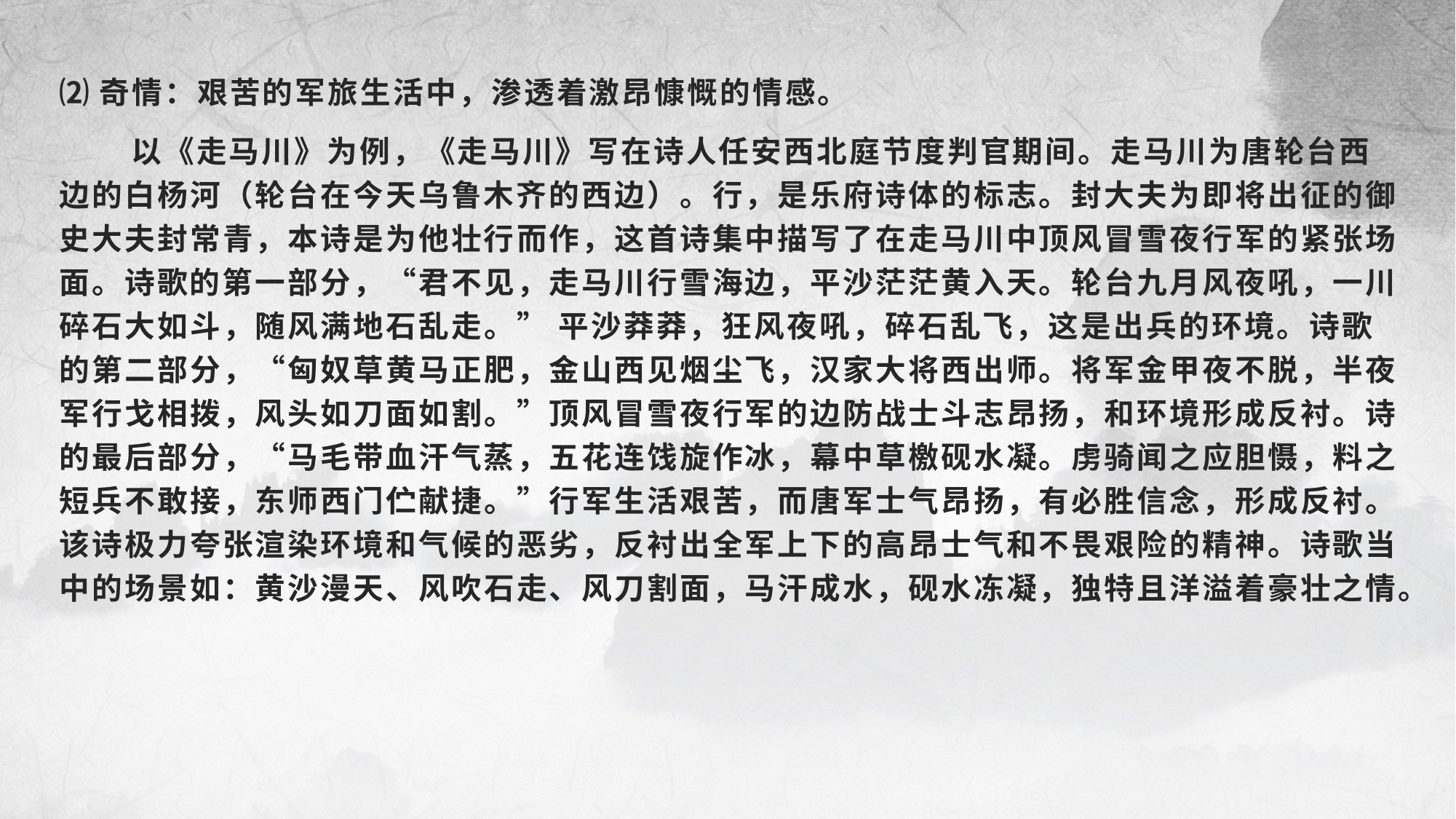

⑵奇情：艰苦的军旅生活中，渗透着激昂慷慨的情感。
       以《走马川》为例，《走马川》写在诗人任安西北庭节度判官期间。走马川为唐轮台西边的白杨河（轮台在今天乌鲁木齐的西边）。行，是乐府诗体的标志。封大夫为即将出征的御史大夫封常青，本诗是为他壮行而作，这首诗集中描写了在走马川中顶风冒雪夜行军的紧张场面。诗歌的第一部分，“君不见，走马川行雪海边，平沙茫茫黄入天。轮台九月风夜吼，一川碎石大如斗，随风满地石乱走。” 平沙莽莽，狂风夜吼，碎石乱飞，这是出兵的环境。诗歌的第二部分，“匈奴草黄马正肥，金山西见烟尘飞，汉家大将西出师。将军金甲夜不脱，半夜军行戈相拨，风头如刀面如割。”顶风冒雪夜行军的边防战士斗志昂扬，和环境形成反衬。诗的最后部分，“马毛带血汗气蒸，五花连饯旋作冰，幕中草檄砚水凝。虏骑闻之应胆慑，料之短兵不敢接，东师西门伫献捷。”行军生活艰苦，而唐军士气昂扬，有必胜信念，形成反衬。该诗极力夸张渲染环境和气候的恶劣，反衬出全军上下的高昂士气和不畏艰险的精神。诗歌当中的场景如：黄沙漫天、风吹石走、风刀割面，马汗成水，砚水冻凝，独特且洋溢着豪壮之情。